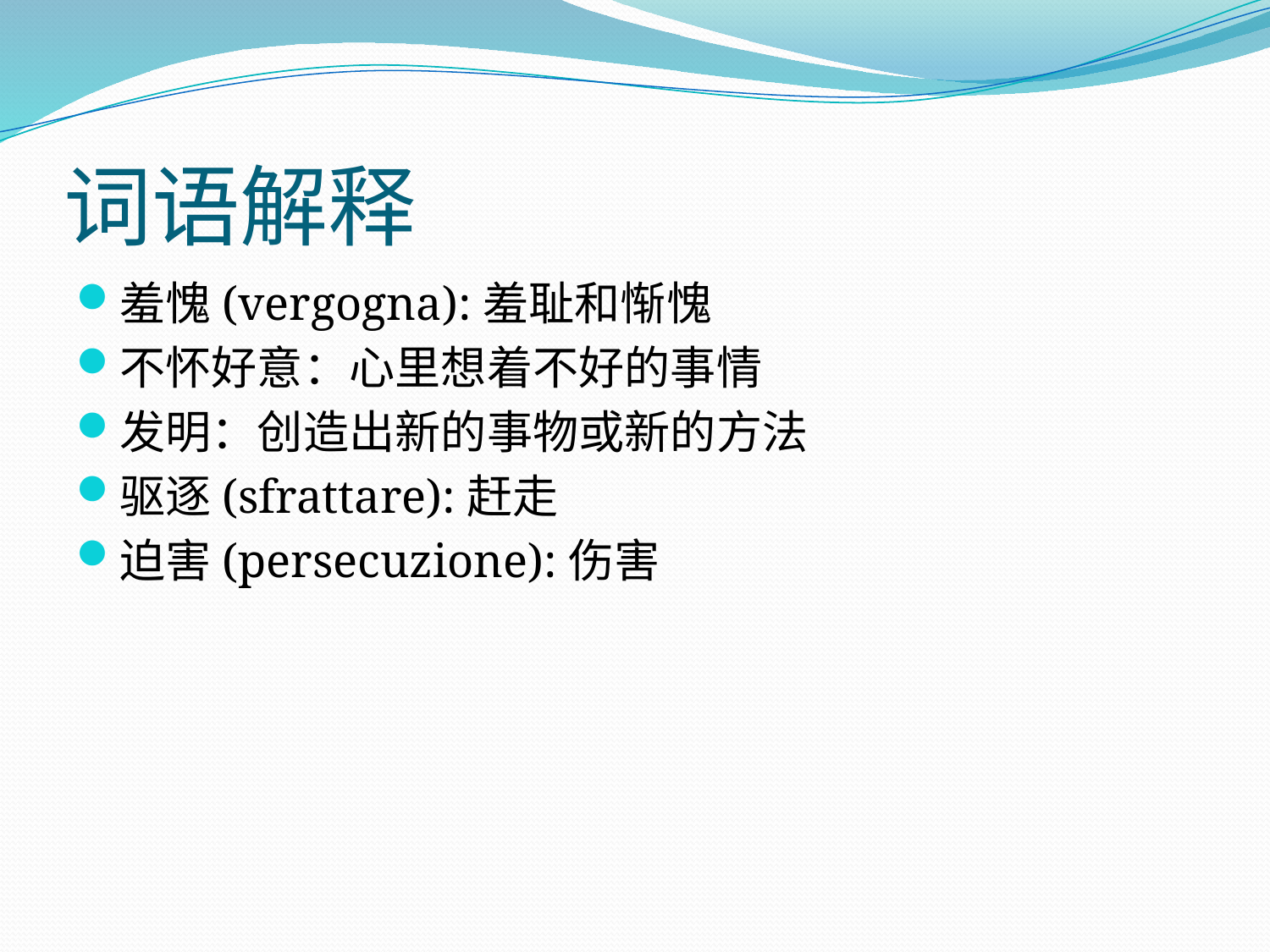

# 词语解释
羞愧(vergogna):羞耻和惭愧
不怀好意：心里想着不好的事情
发明：创造出新的事物或新的方法
驱逐(sfrattare):赶走
迫害(persecuzione):伤害